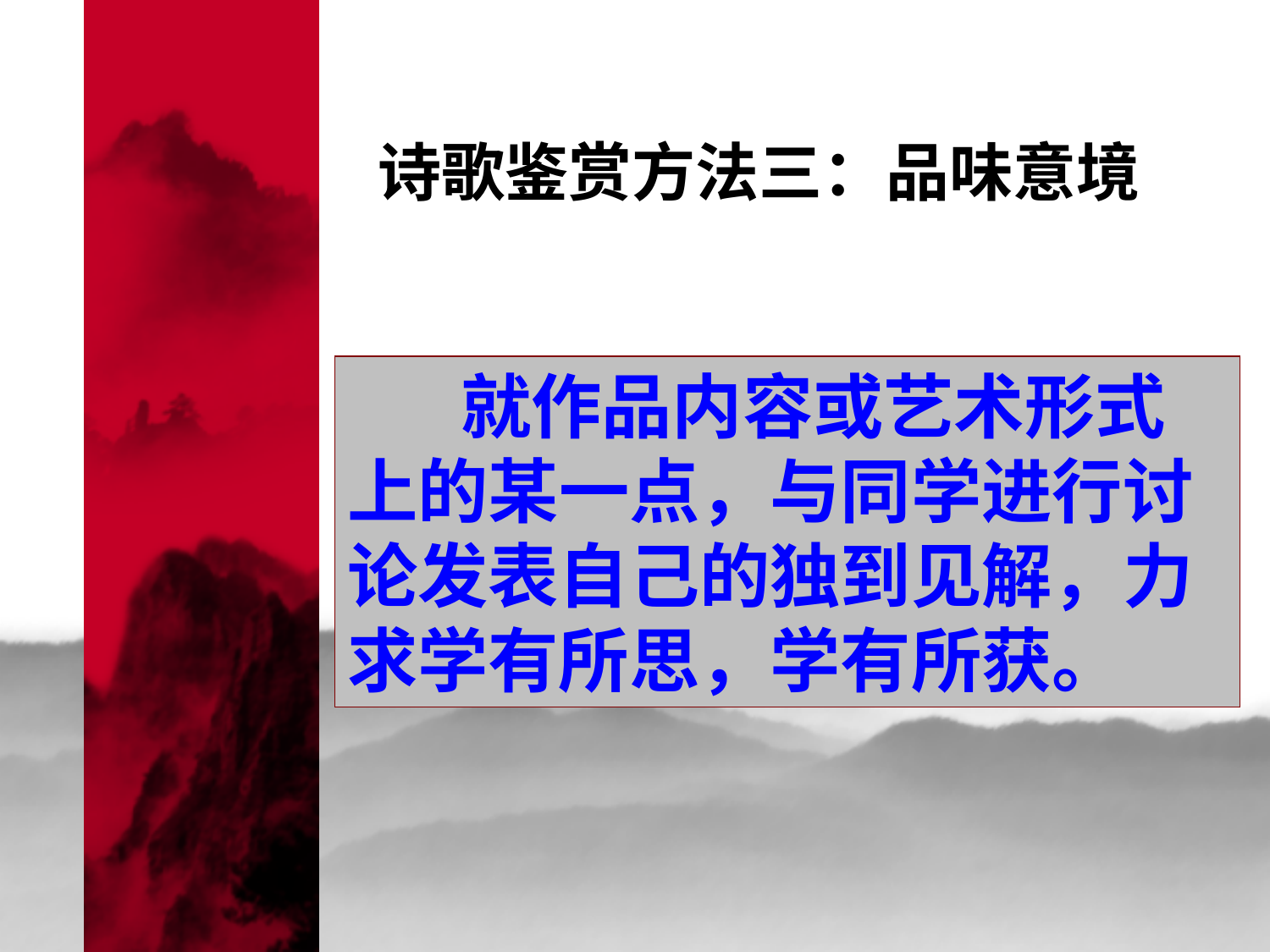

诗歌鉴赏方法三：品味意境
      就作品内容或艺术形式上的某一点，与同学进行讨论发表自己的独到见解，力求学有所思，学有所获。